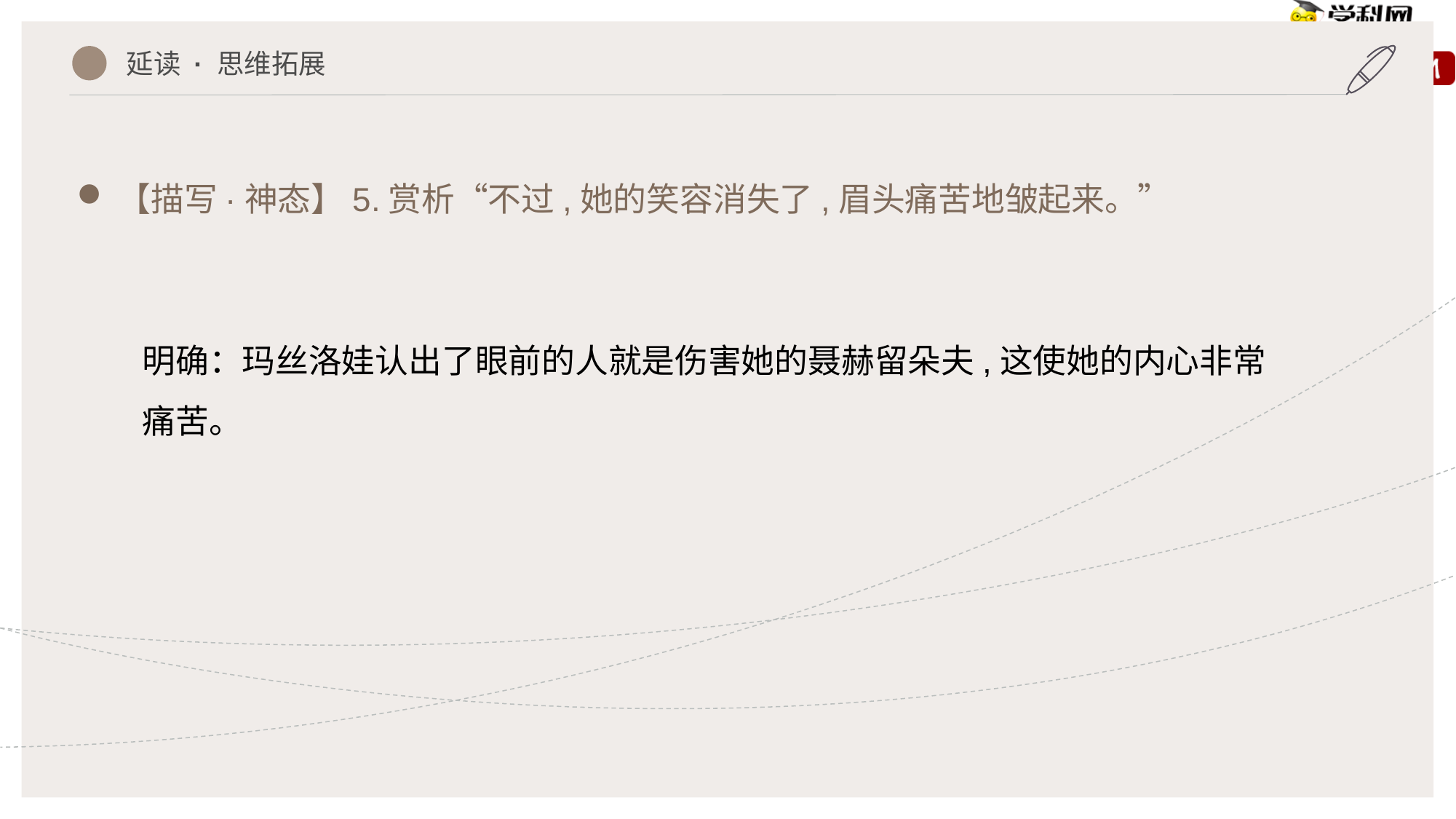

延读 · 思维拓展

【描写·神态】5.赏析“不过,她的笑容消失了,眉头痛苦地皱起来。”

明确：玛丝洛娃认出了眼前的人就是伤害她的聂赫留朵夫,这使她的内心非常痛苦。